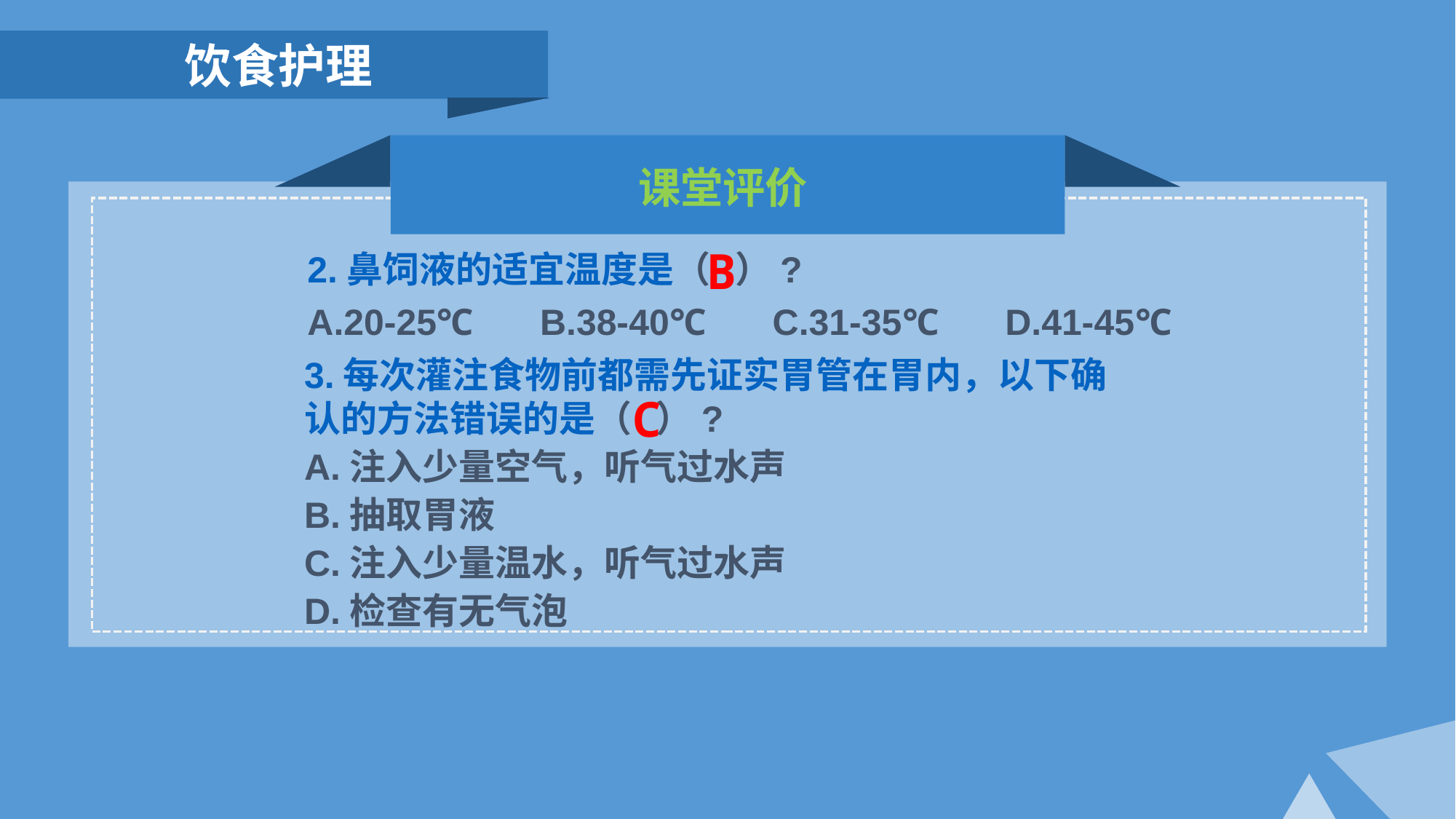

饮食护理

课堂评价

B
2.鼻饲液的适宜温度是（   ）?
A.20-25℃      B.38-40℃      C.31-35℃      D.41-45℃
3.每次灌注食物前都需先证实胃管在胃内，以下确认的方法错误的是（   ）?
A.注入少量空气，听气过水声
B.抽取胃液
C.注入少量温水，听气过水声
D.检查有无气泡
C